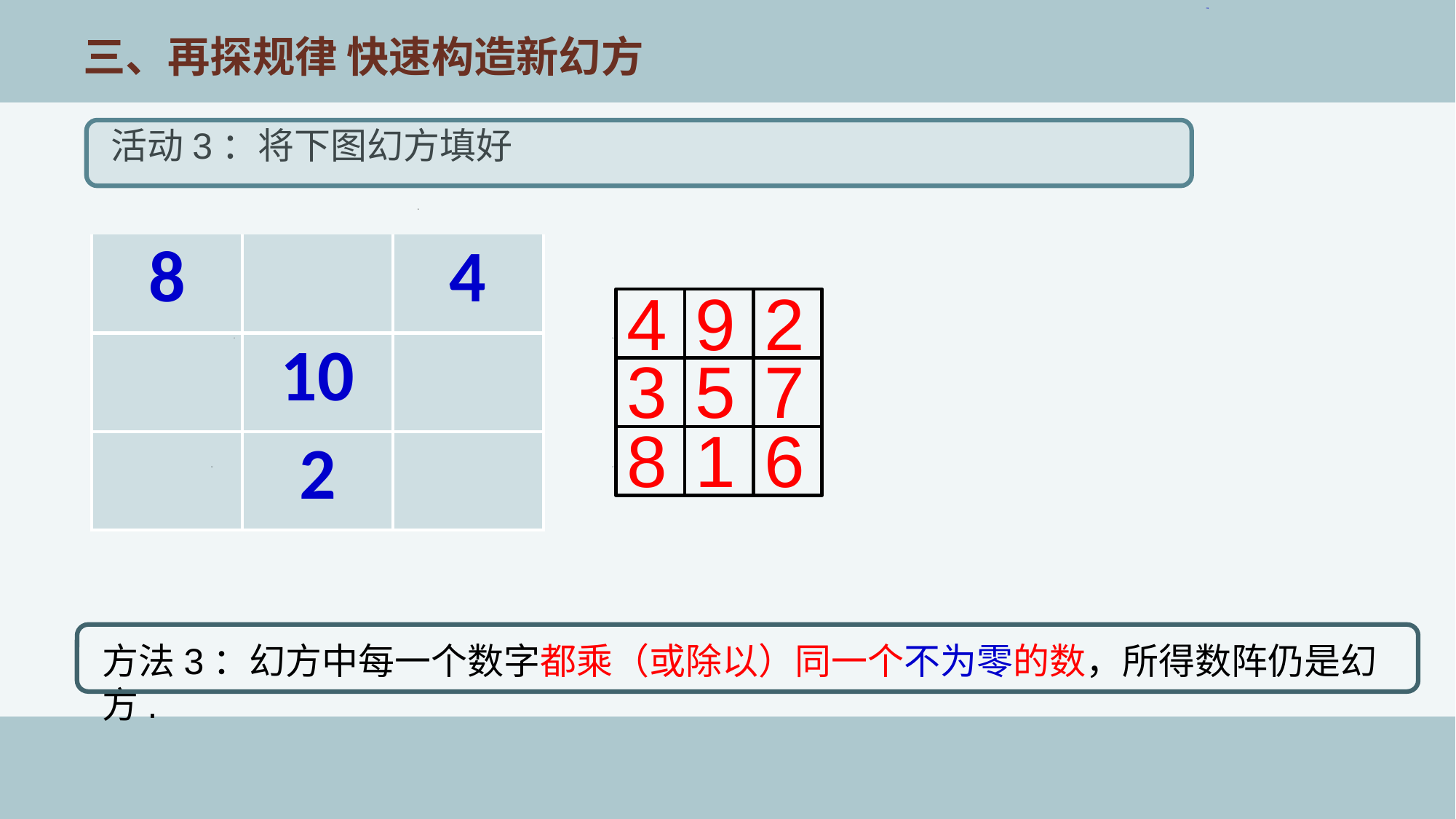

中级
三、再探规律 快速构造新幻方
活动3：将下图幻方填好

18
6
14
16
12
| 8 |  | 4 |
| --- | --- | --- |
|  | 10 |  |
|  | 2 |  |
4
9
2

3
5
7
8
1
6

方法3：幻方中每一个数字都乘（或除以）同一个不为零的数，所得数阵仍是幻方.